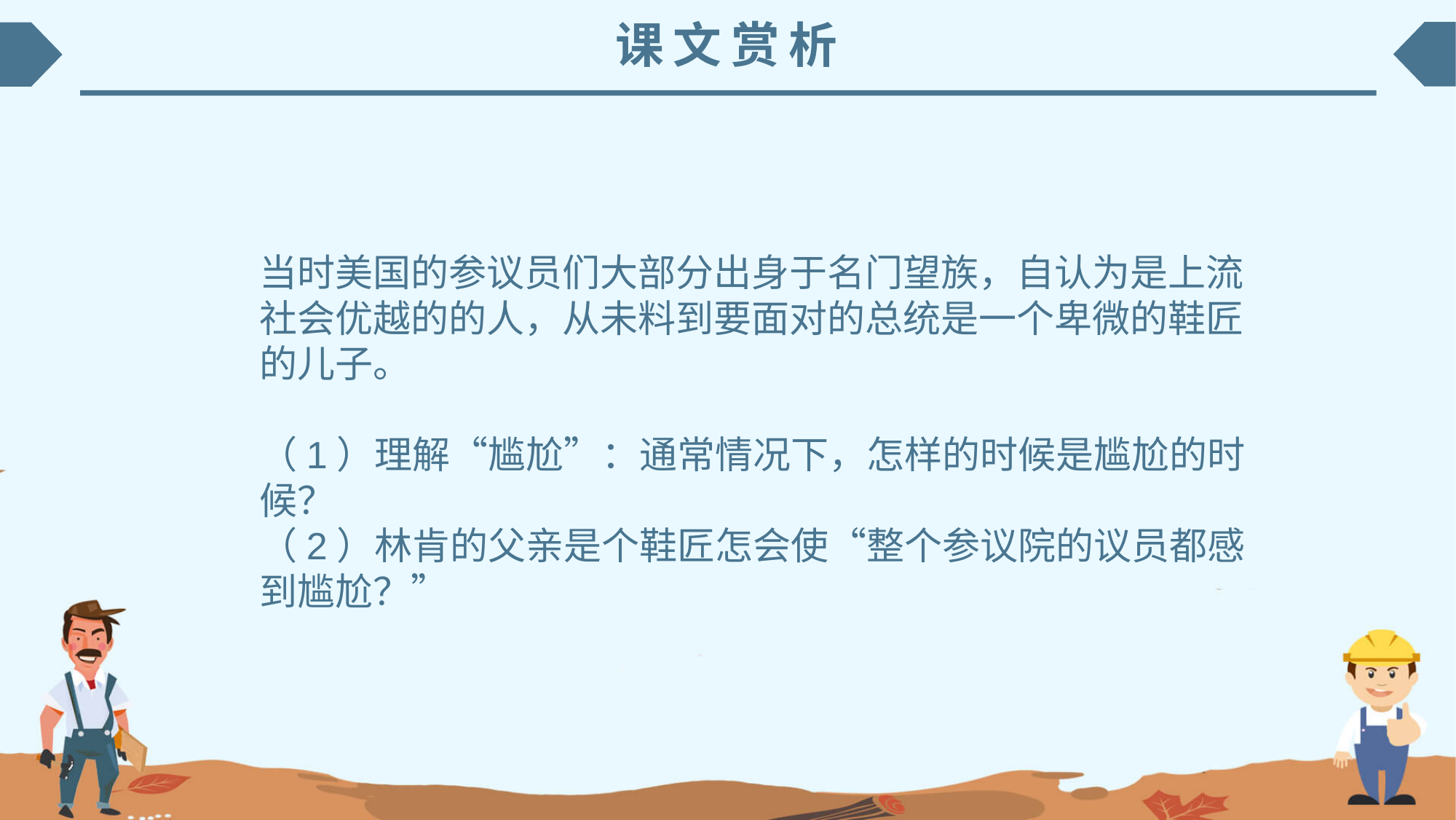

课文赏析

当时美国的参议员们大部分出身于名门望族，自认为是上流社会优越的的人，从未料到要面对的总统是一个卑微的鞋匠的儿子。

（1）理解“尴尬”：通常情况下，怎样的时候是尴尬的时候？
（2）林肯的父亲是个鞋匠怎会使“整个参议院的议员都感到尴尬？”